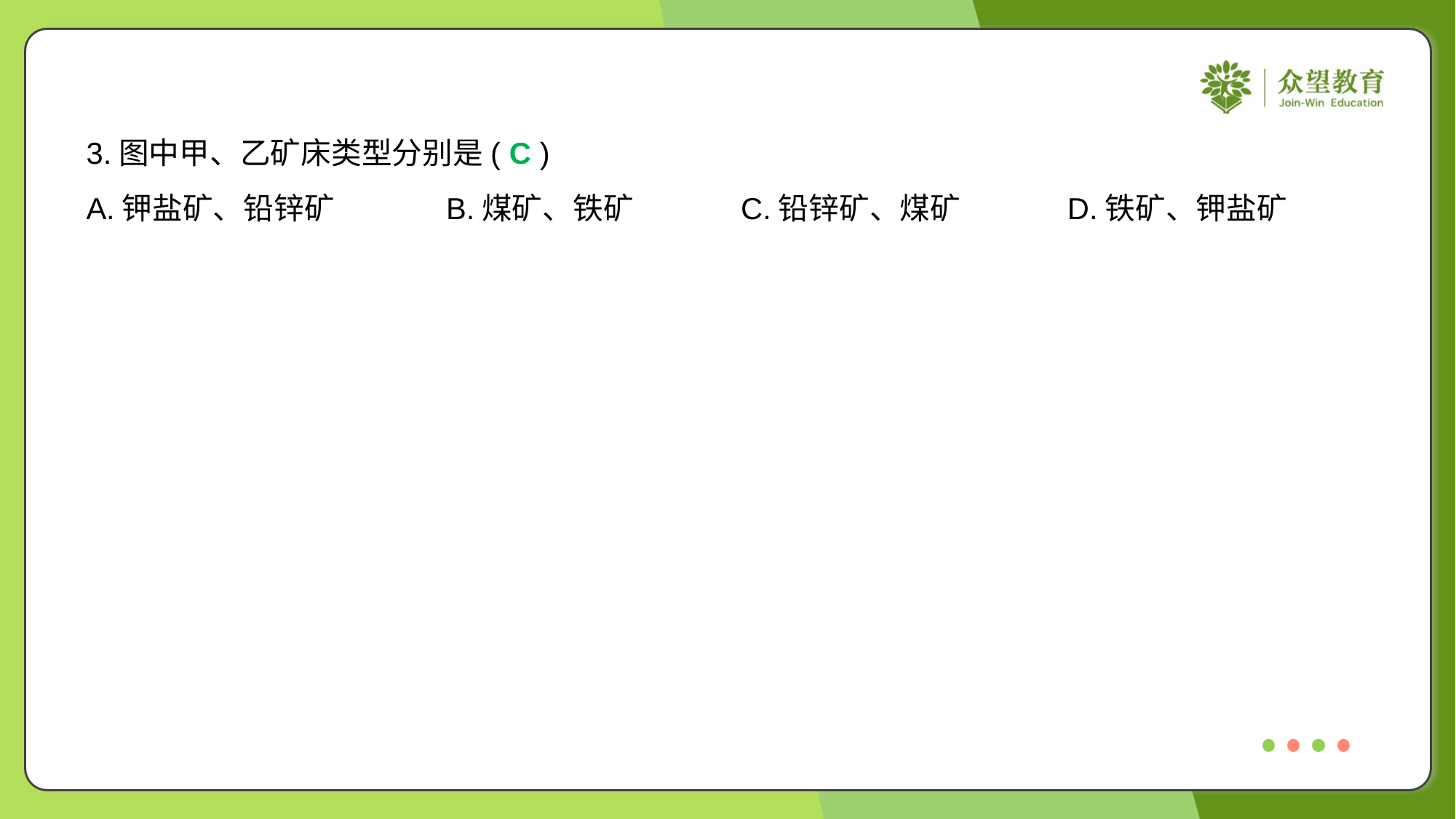

3.图中甲、乙矿床类型分别是(     )
C
A.钾盐矿、铅锌矿	B.煤矿、铁矿	C.铅锌矿、煤矿	D.铁矿、钾盐矿